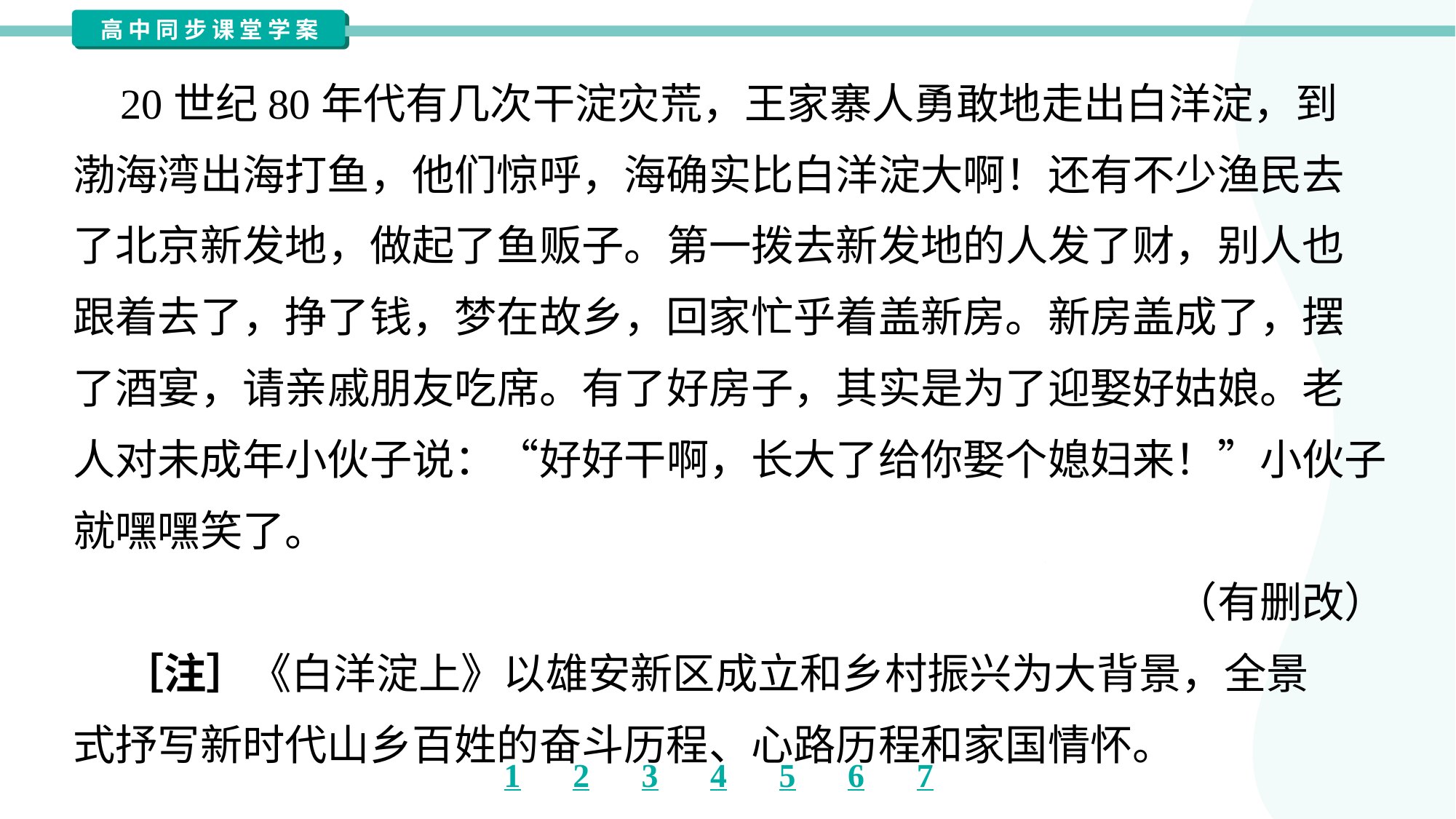

20世纪80年代有几次干淀灾荒，王家寨人勇敢地走出白洋淀，到
渤海湾出海打鱼，他们惊呼，海确实比白洋淀大啊！还有不少渔民去
了北京新发地，做起了鱼贩子。第一拨去新发地的人发了财，别人也
跟着去了，挣了钱，梦在故乡，回家忙乎着盖新房。新房盖成了，摆
了酒宴，请亲戚朋友吃席。有了好房子，其实是为了迎娶好姑娘。老
人对未成年小伙子说：“好好干啊，长大了给你娶个媳妇来！”小伙子
就嘿嘿笑了。
（有删改）
    ［注］《白洋淀上》以雄安新区成立和乡村振兴为大背景，全景
式抒写新时代山乡百姓的奋斗历程、心路历程和家国情怀。